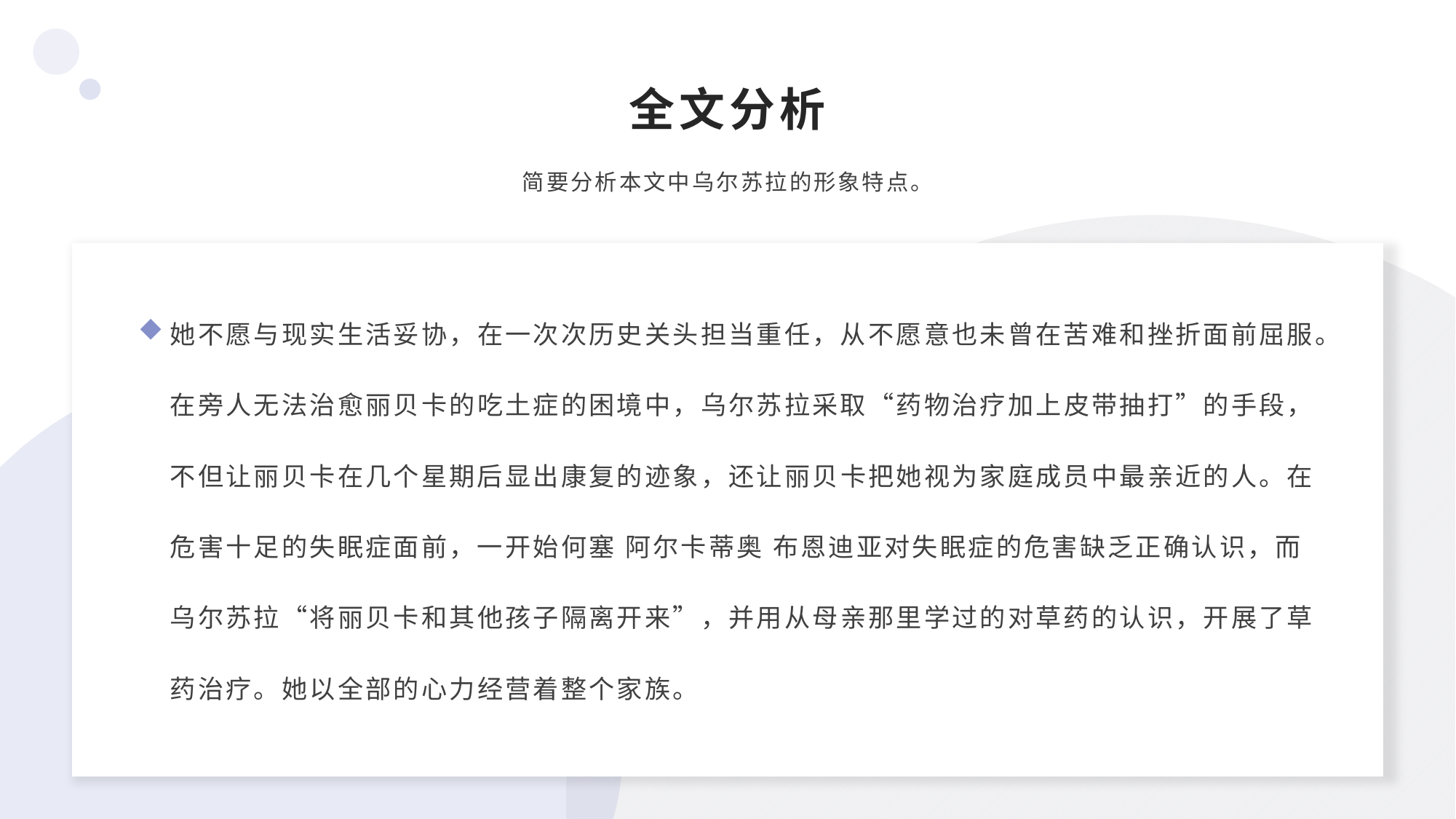

全文分析

简要分析本文中乌尔苏拉的形象特点。

她不愿与现实生活妥协，在一次次历史关头担当重任，从不愿意也未曾在苦难和挫折面前屈服。在旁人无法治愈丽贝卡的吃土症的困境中，乌尔苏拉采取“药物治疗加上皮带抽打”的手段，不但让丽贝卡在几个星期后显出康复的迹象，还让丽贝卡把她视为家庭成员中最亲近的人。在危害十足的失眠症面前，一开始何塞 阿尔卡蒂奥 布恩迪亚对失眠症的危害缺乏正确认识，而乌尔苏拉“将丽贝卡和其他孩子隔离开来”，并用从母亲那里学过的对草药的认识，开展了草药治疗。她以全部的心力经营着整个家族。